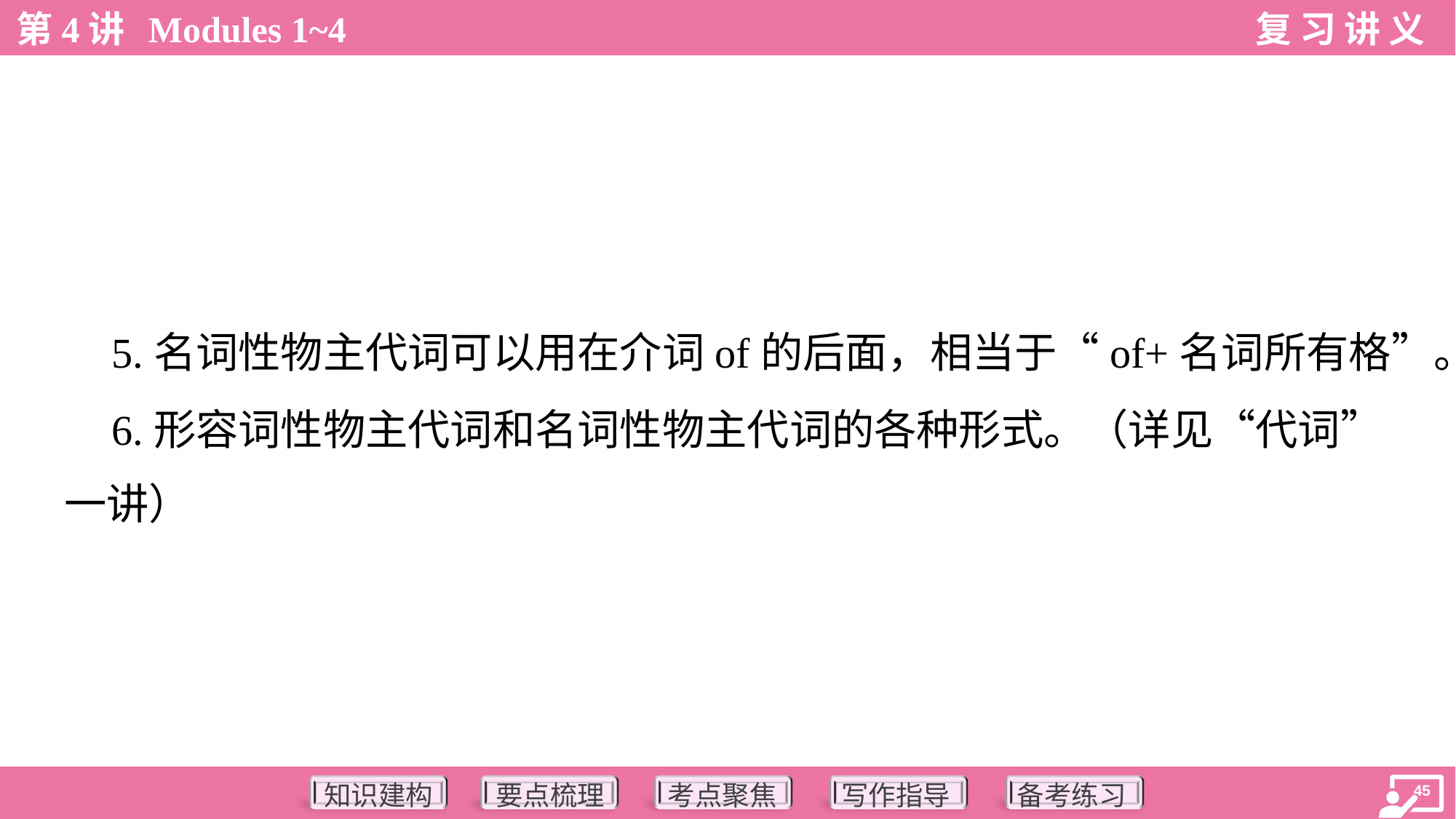

5.名词性物主代词可以用在介词of的后面，相当于“of+名词所有格”。
    6.形容词性物主代词和名词性物主代词的各种形式。（详见“代词”
一讲）